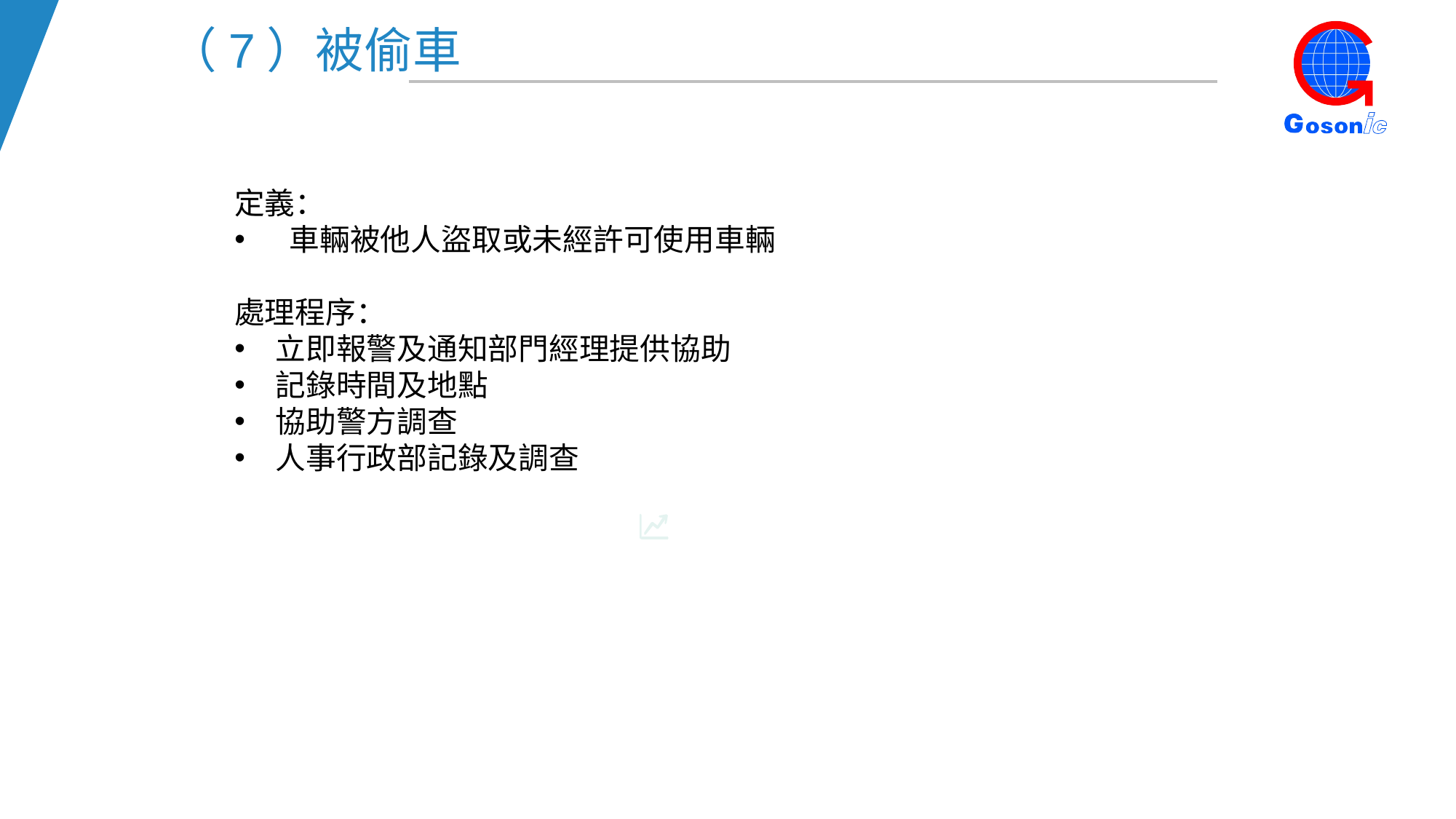

（7）被偷車
定義：
 車輛被他人盜取或未經許可使用車輛

處理程序：
立即報警及通知部門經理提供協助
記錄時間及地點
協助警方調查
人事行政部記錄及調查